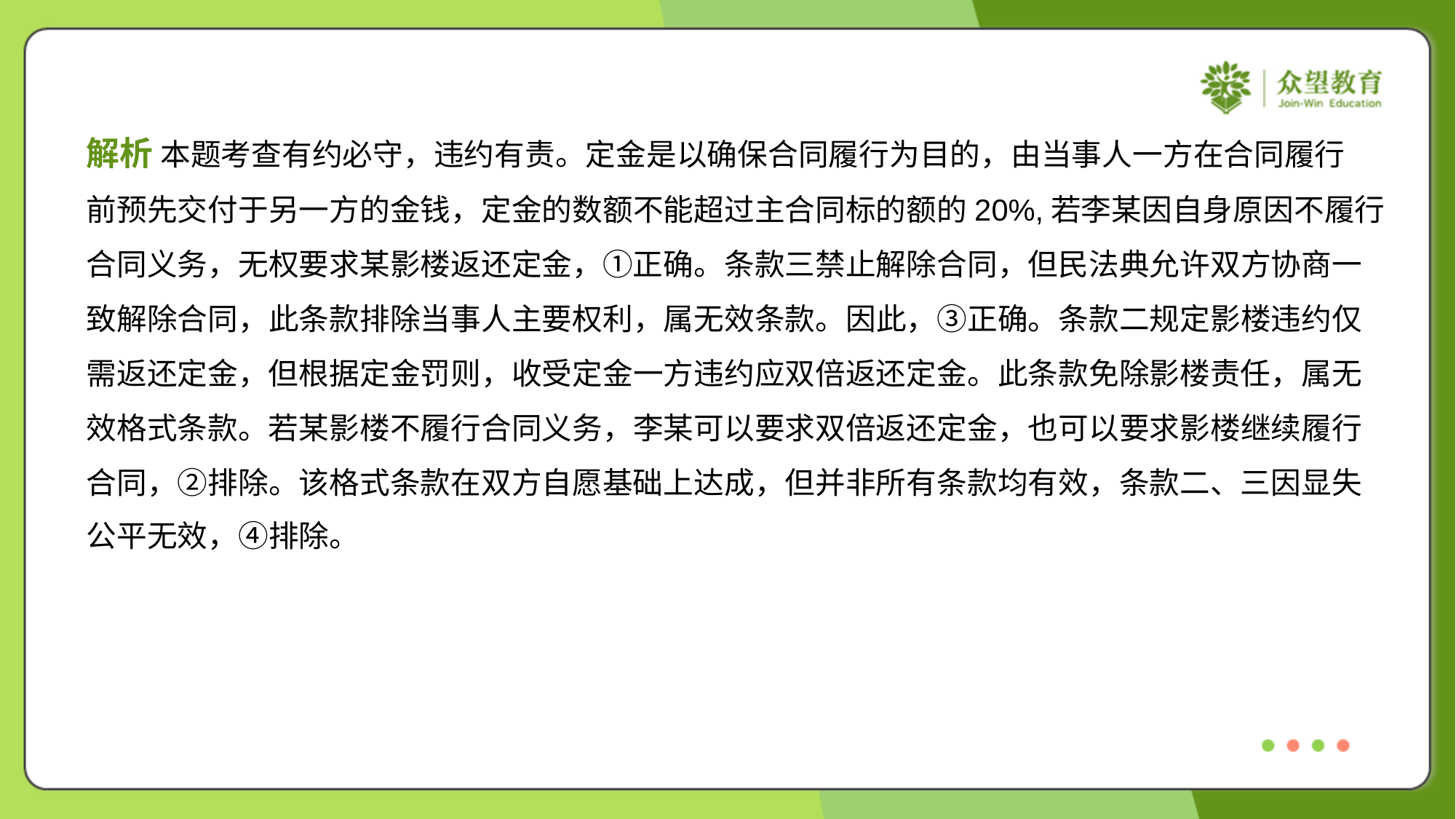

解析 本题考查有约必守，违约有责。定金是以确保合同履行为目的，由当事人一方在合同履行
前预先交付于另一方的金钱，定金的数额不能超过主合同标的额的20%,若李某因自身原因不履行
合同义务，无权要求某影楼返还定金，①正确。条款三禁止解除合同，但民法典允许双方协商一
致解除合同，此条款排除当事人主要权利，属无效条款。因此，③正确。条款二规定影楼违约仅
需返还定金，但根据定金罚则，收受定金一方违约应双倍返还定金。此条款免除影楼责任，属无
效格式条款。若某影楼不履行合同义务，李某可以要求双倍返还定金，也可以要求影楼继续履行
合同，②排除。该格式条款在双方自愿基础上达成，但并非所有条款均有效，条款二、三因显失
公平无效，④排除。